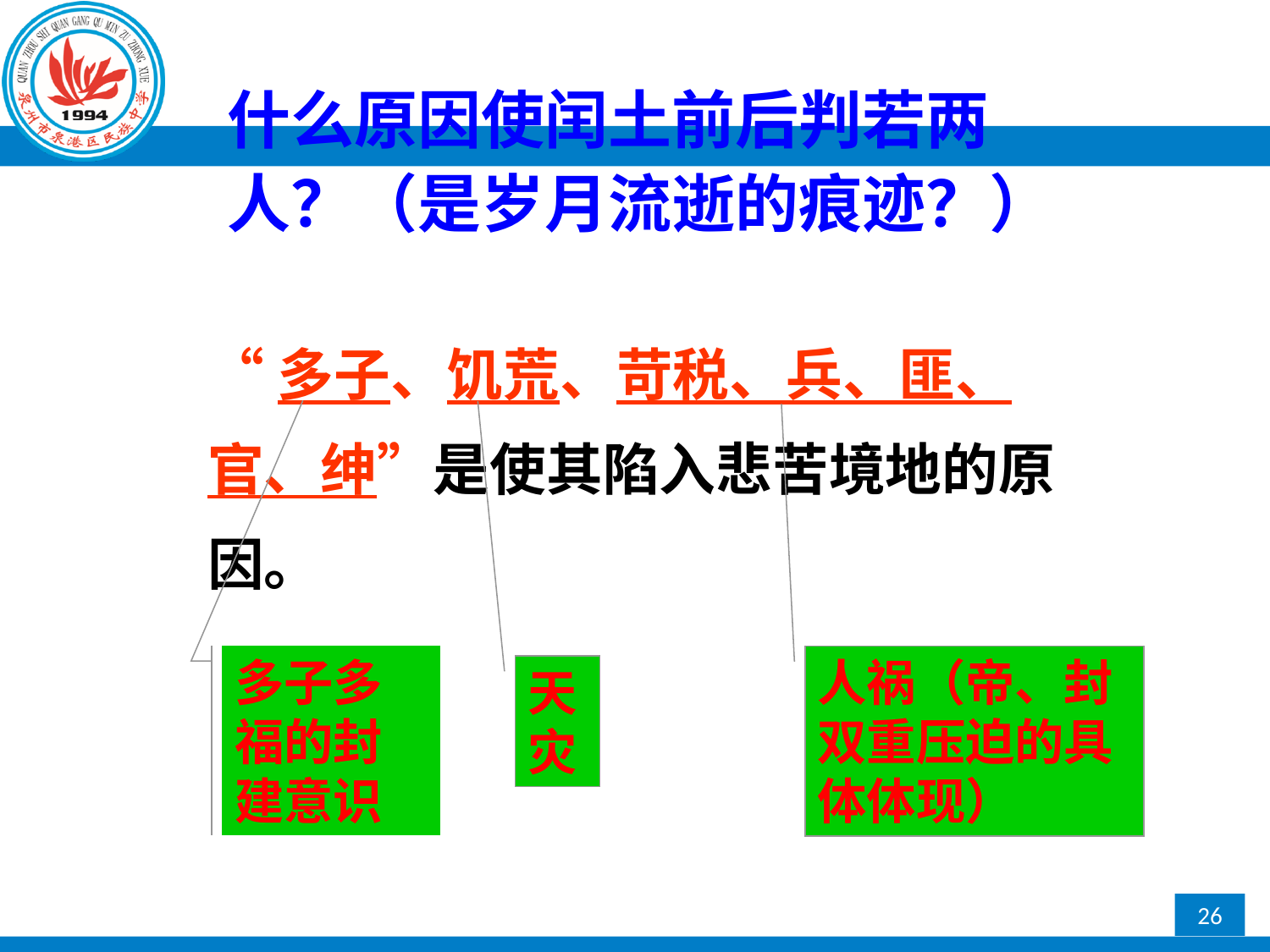

什么原因使闰土前后判若两人？（是岁月流逝的痕迹？）
“多子、饥荒、苛税、兵、匪、官、绅”是使其陷入悲苦境地的原因。
多子多福的封建意识
人祸（帝、封双重压迫的具体体现）
天灾